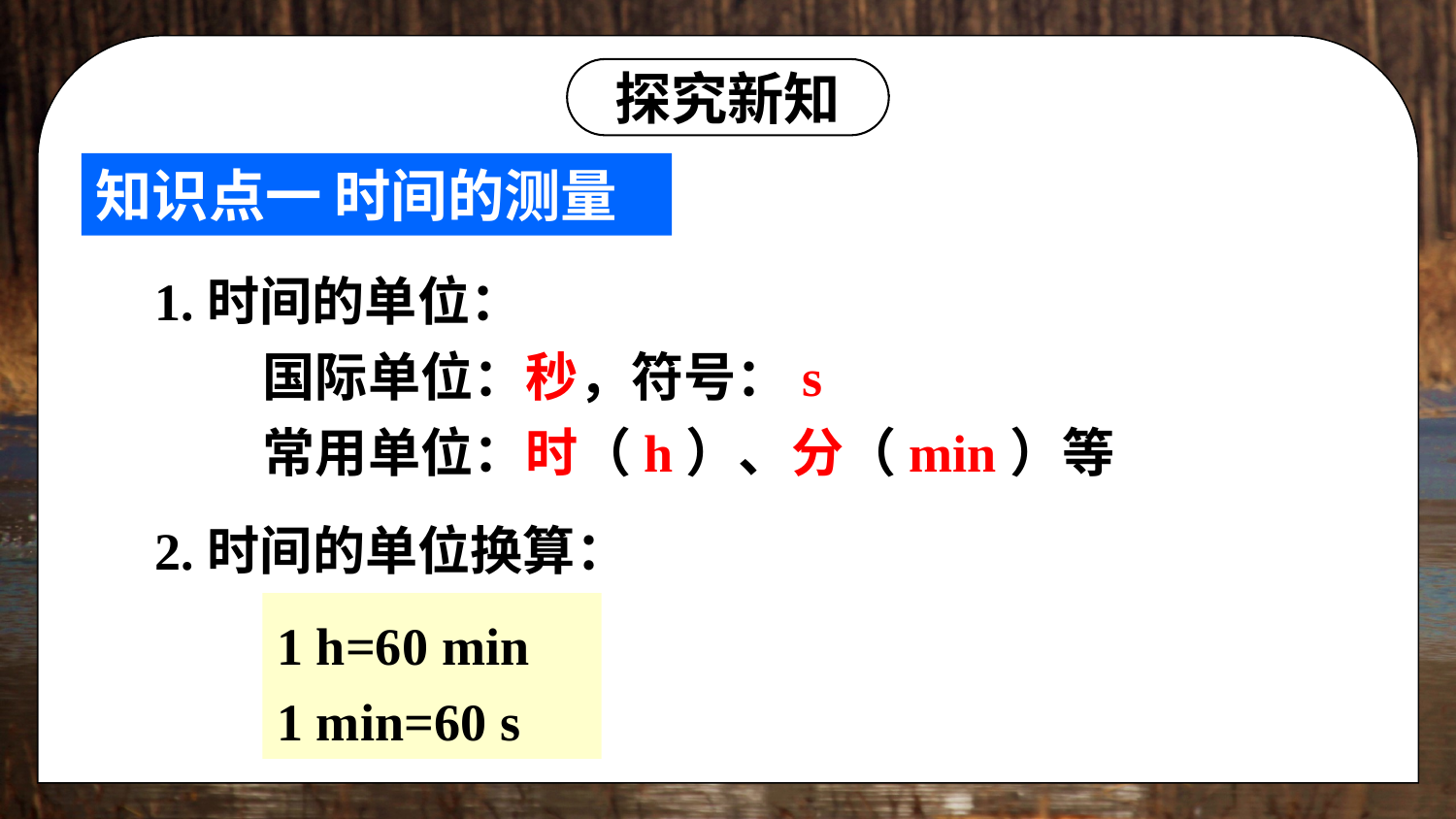

探究新知
知识点一 时间的测量
1.时间的单位：
        国际单位：秒，符号：s
        常用单位：时（h）、分（min）等
2.时间的单位换算：
1 h=60 min
1 min=60 s